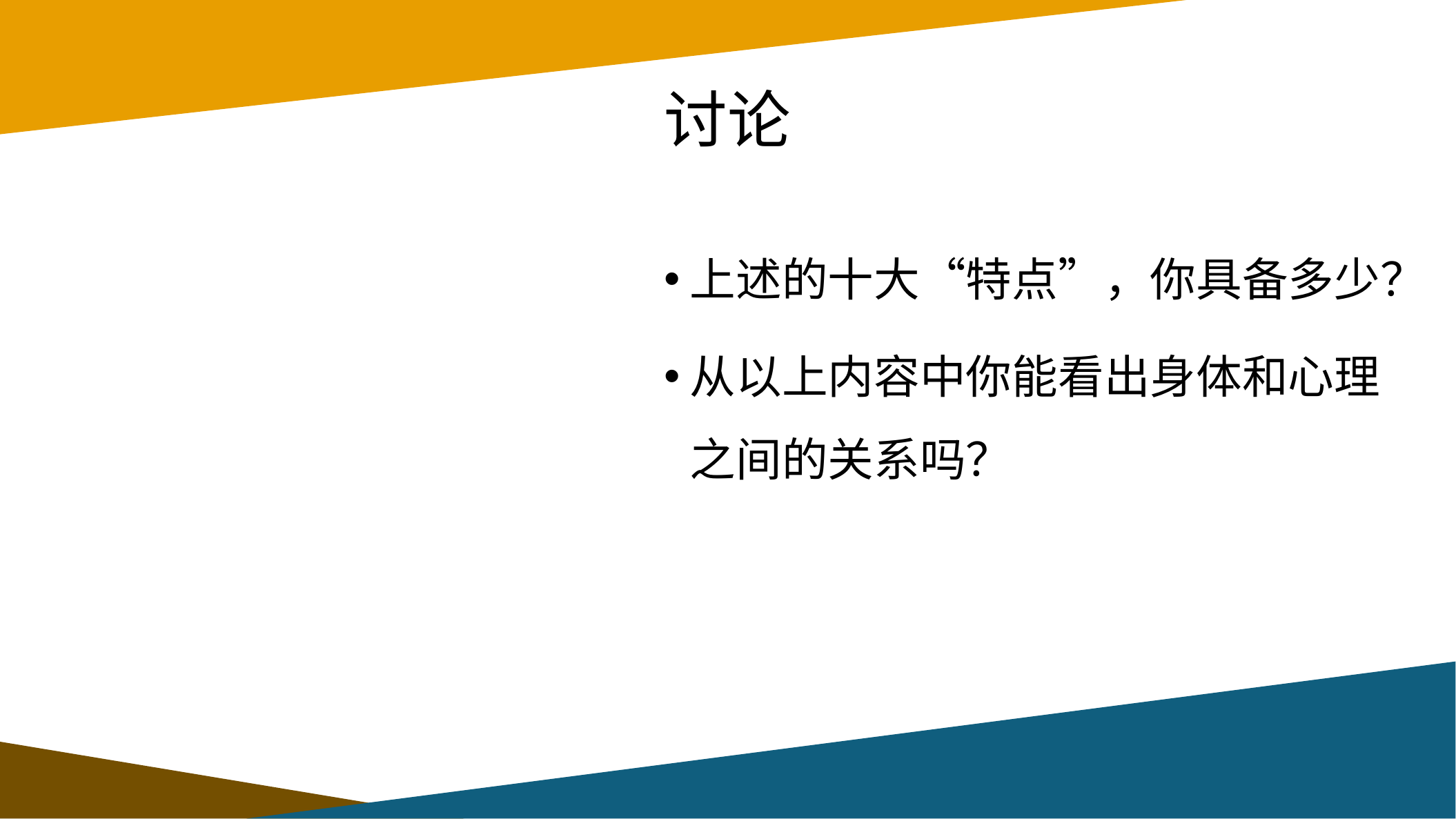

# 讨论
上述的十大“特点”，你具备多少？
从以上内容中你能看出身体和心理之间的关系吗？